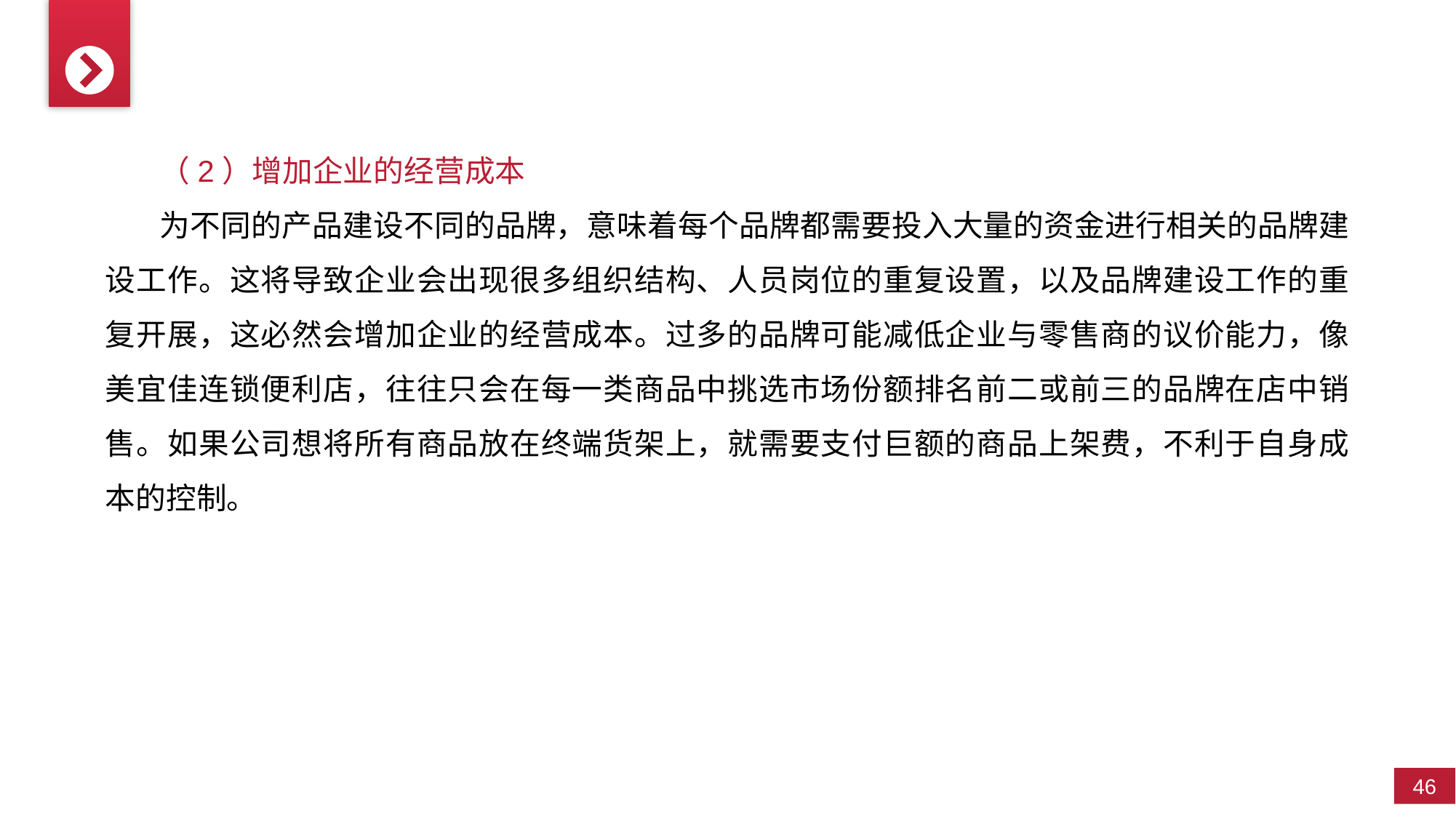

（2）增加企业的经营成本
为不同的产品建设不同的品牌，意味着每个品牌都需要投入大量的资金进行相关的品牌建设工作。这将导致企业会出现很多组织结构、人员岗位的重复设置，以及品牌建设工作的重复开展，这必然会增加企业的经营成本。过多的品牌可能减低企业与零售商的议价能力，像美宜佳连锁便利店，往往只会在每一类商品中挑选市场份额排名前二或前三的品牌在店中销售。如果公司想将所有商品放在终端货架上，就需要支付巨额的商品上架费，不利于自身成本的控制。